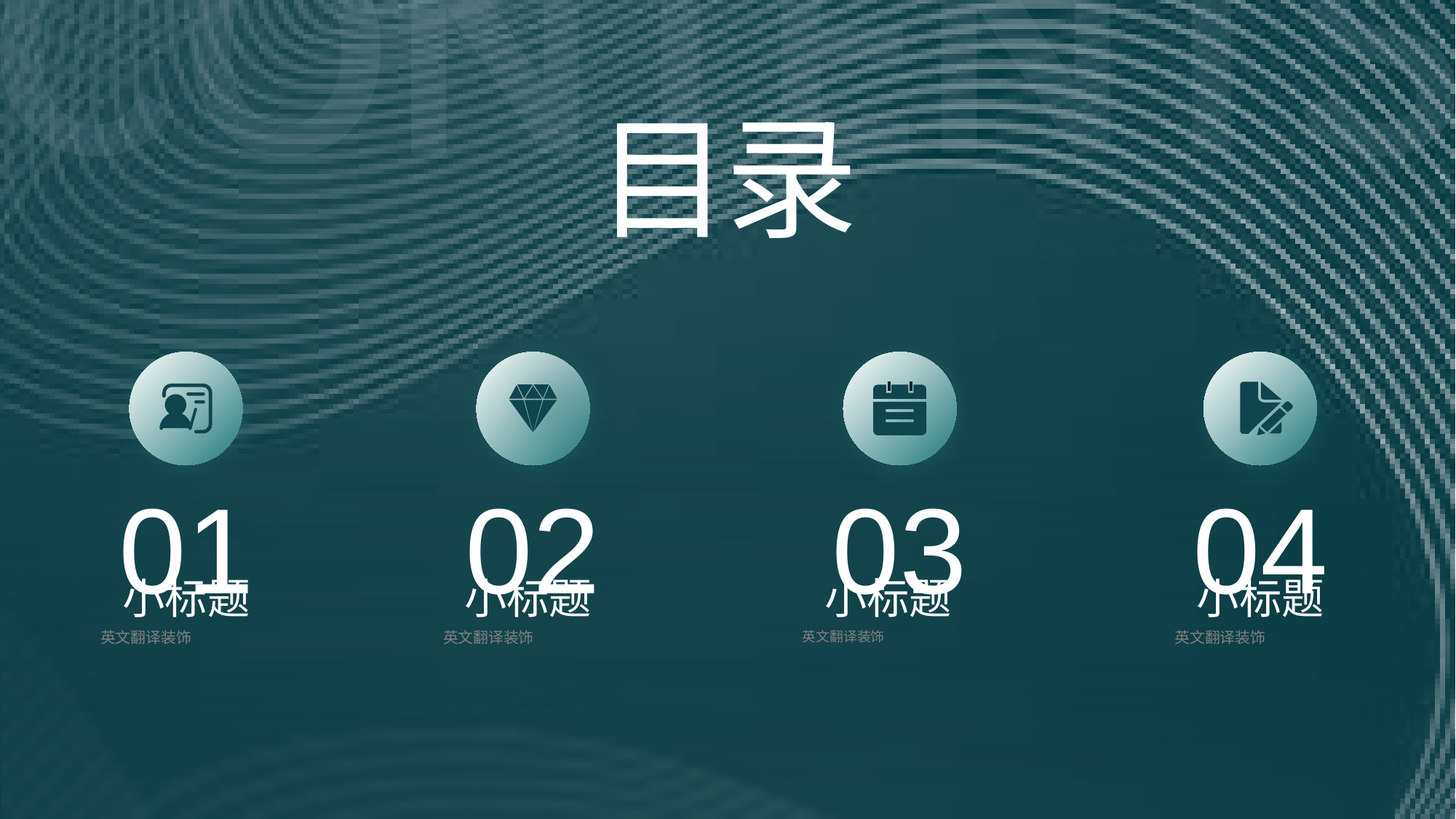

目录

01
小标题
英文翻译装饰
04
02
03
小标题
英文翻译装饰
小标题
小标题
英文翻译装饰
英文翻译装饰